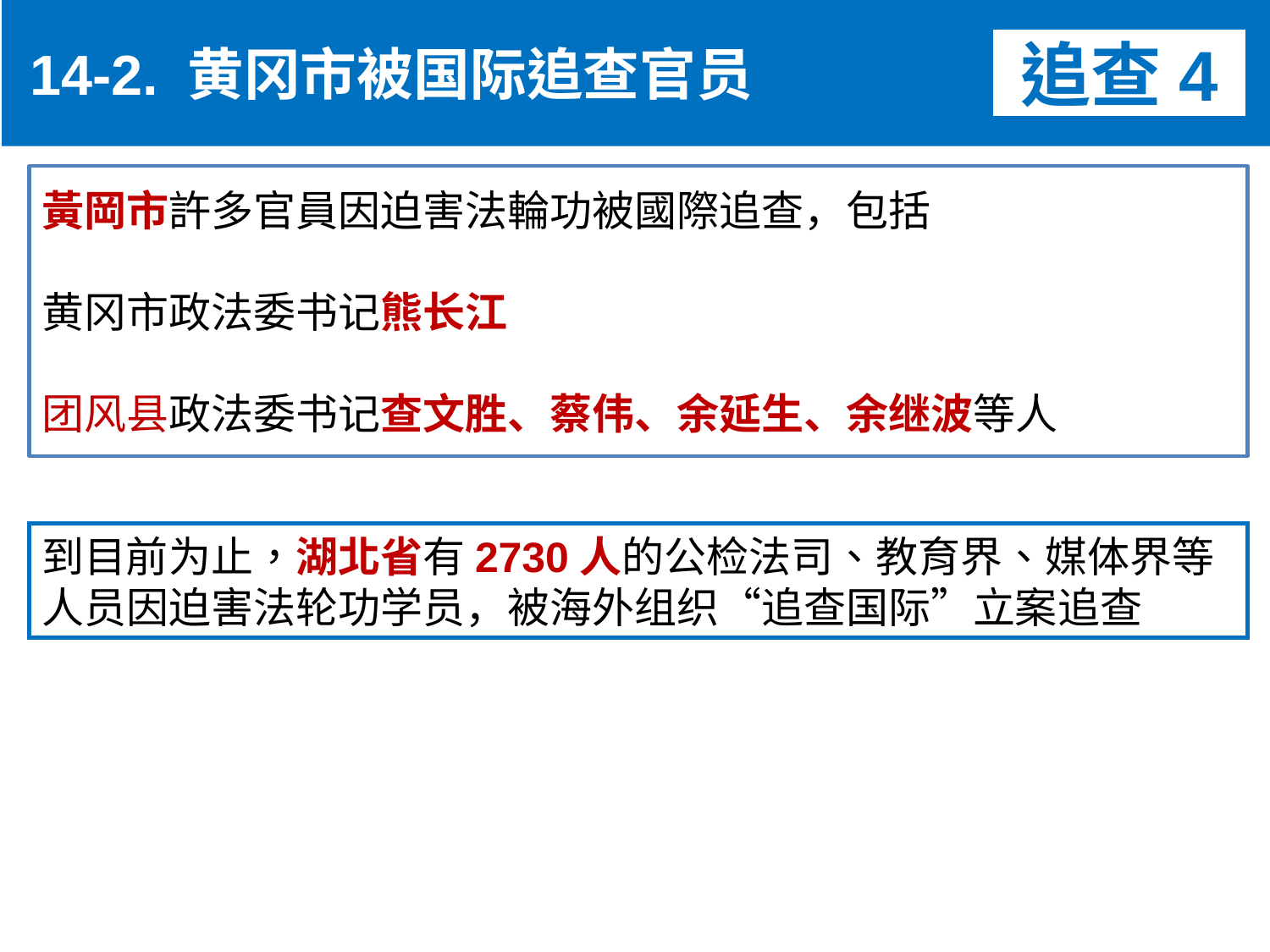

14-2. 黄冈市被国际追查官员
追查4
黃岡市許多官員因迫害法輪功被國際追查，包括

黄冈市政法委书记熊长江

团风县政法委书记查文胜、蔡伟、余延生、余继波等人
到目前为止，湖北省有2730人的公检法司、教育界、媒体界等人员因迫害法轮功学员，被海外组织“追查国际”立案追查